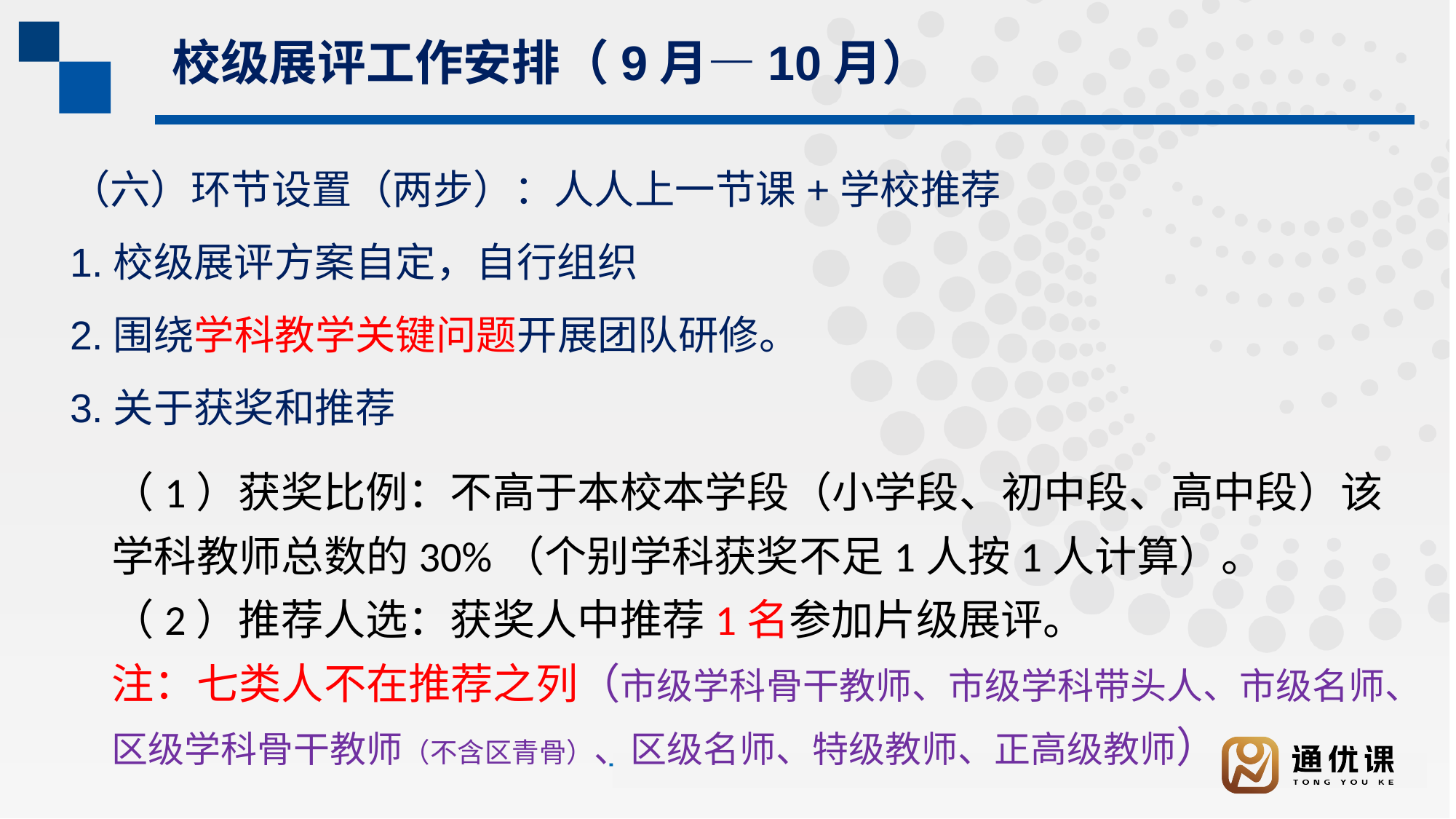

校级展评工作安排（9月—10月）

（六）环节设置（两步）：人人上一节课+学校推荐
1.校级展评方案自定，自行组织
2.围绕学科教学关键问题开展团队研修。
3.关于获奖和推荐

（1）获奖比例：不高于本校本学段（小学段、初中段、高中段）该学科教师总数的30%（个别学科获奖不足1人按1人计算）。
（2）推荐人选：获奖人中推荐1名参加片级展评。
注：七类人不在推荐之列（市级学科骨干教师、市级学科带头人、市级名师、区级学科骨干教师（不含区青骨）、区级名师、特级教师、正高级教师）